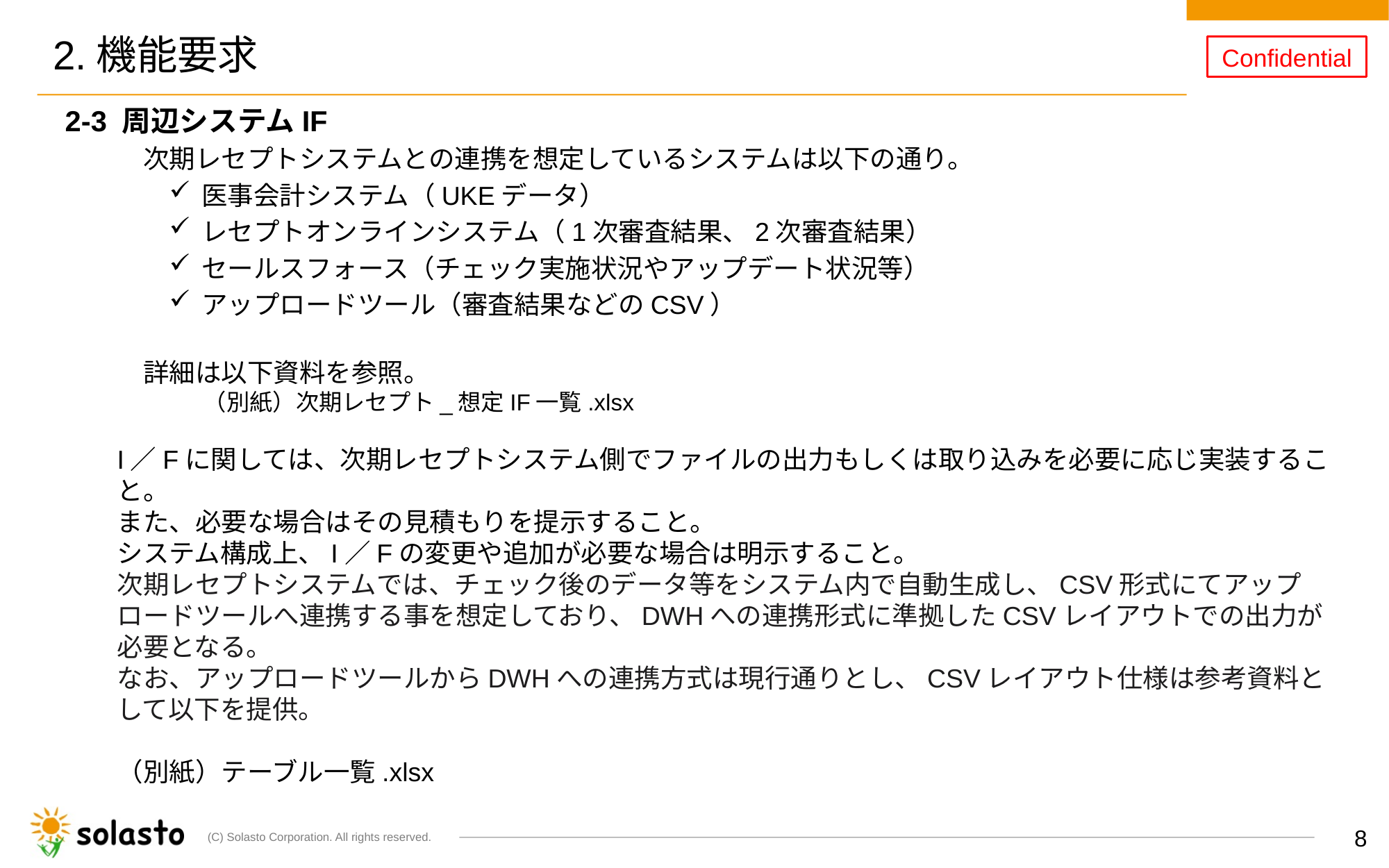

# 2.機能要求
2-3 周辺システムIF
　　　次期レセプトシステムとの連携を想定しているシステムは以下の通り。
医事会計システム（UKEデータ）
レセプトオンラインシステム（1次審査結果、2次審査結果）
セールスフォース（チェック実施状況やアップデート状況等）
アップロードツール（審査結果などのCSV）

　　　詳細は以下資料を参照。
　　　　　　（別紙）次期レセプト_想定IF一覧.xlsx

I／Fに関しては、次期レセプトシステム側でファイルの出力もしくは取り込みを必要に応じ実装すること。
また、必要な場合はその見積もりを提示すること。
システム構成上、I／Fの変更や追加が必要な場合は明示すること。
次期レセプトシステムでは、チェック後のデータ等をシステム内で自動生成し、CSV形式にてアップロードツールへ連携する事を想定しており、DWHへの連携形式に準拠したCSVレイアウトでの出力が必要となる。
なお、アップロードツールからDWHへの連携方式は現行通りとし、CSVレイアウト仕様は参考資料として以下を提供。

（別紙）テーブル一覧.xlsx